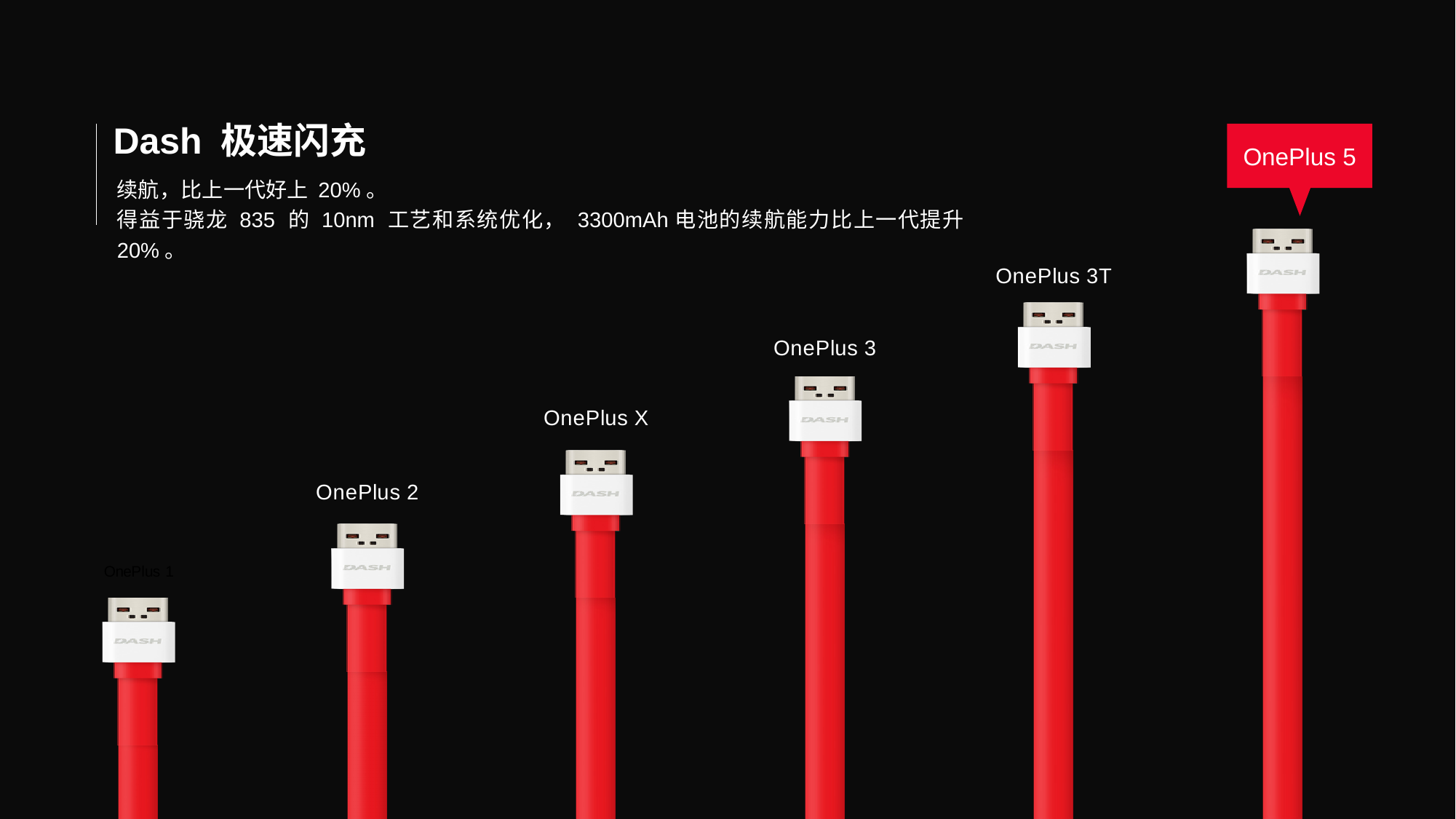

### Chart

| Category | 系列 1 | 系列 2 |
|---|---|---|
| 2016 | 2.0 | 4.0 |
| 2017 | 4.0 | 4.0 |
| 2018 | 6.0 | 4.0 |
| 2019 | 8.0 | 4.0 |
| 2020 | 10.0 | 4.0 |
| 2021 | 12.0 | 4.0 |
Dash 极速闪充
OnePlus 5

续航，比上一代好上 20%。
得益于骁龙 835 的 10nm 工艺和系统优化， 3300mAh电池的续航能力比上一代提升20%。